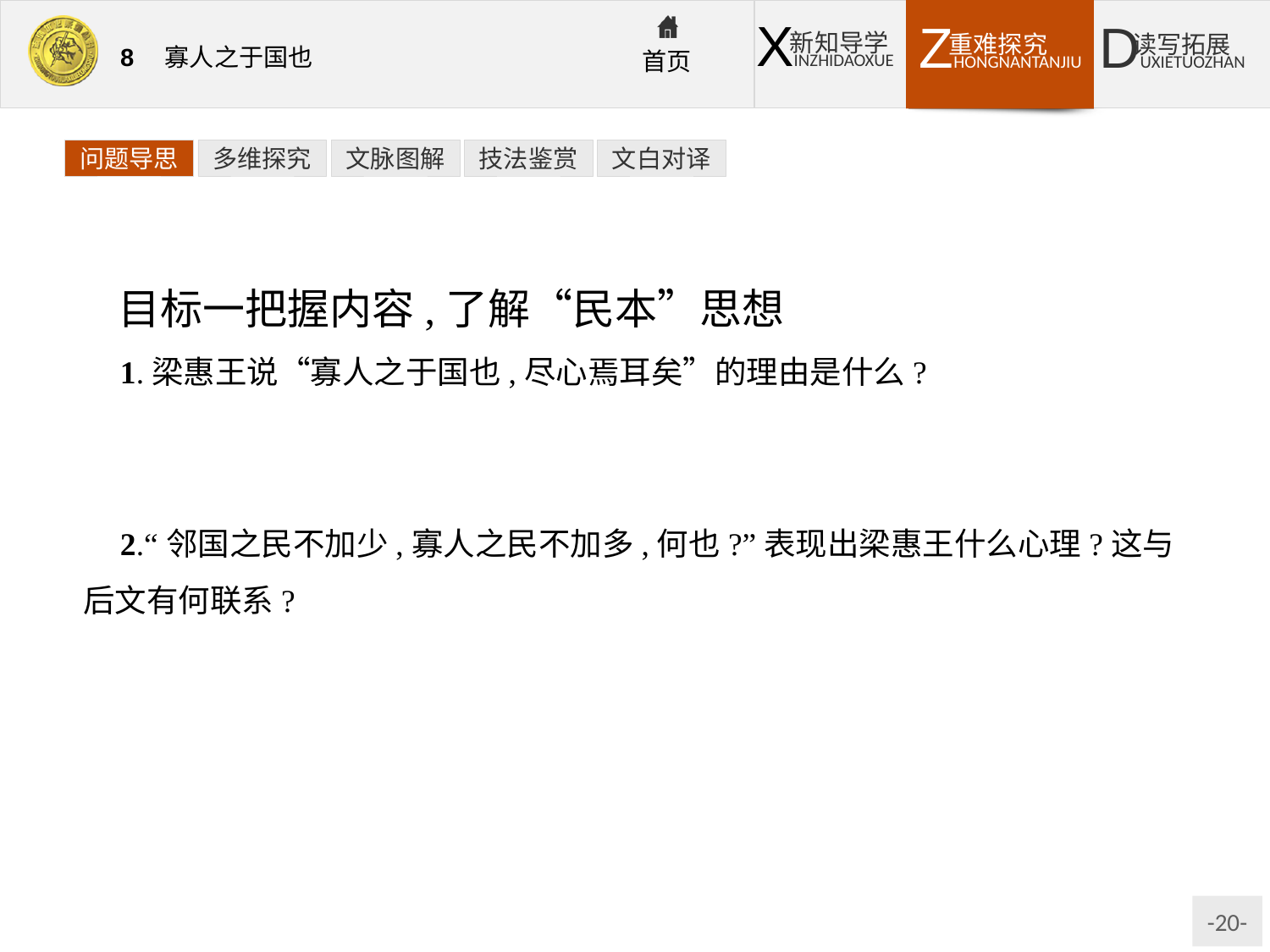

问题导思
多维探究
文脉图解
技法鉴赏
文白对译
目标一把握内容,了解“民本”思想
1.梁惠王说“寡人之于国也,尽心焉耳矣”的理由是什么?
提示:以赈灾救民为例,申说自己治国胜于邻国,“河内凶,则移其民于河东,移其粟于河内;河东凶亦然”。从两方面描述救灾的具体措施。
2.“邻国之民不加少,寡人之民不加多,何也?”表现出梁惠王什么心理?这与后文有何联系?
提示:表现出梁惠王希望有更多的百姓归附自己的心理。孟子正是利用梁惠王的这种心理来宣传“仁政”思想并力图引导他实行王道政治的。